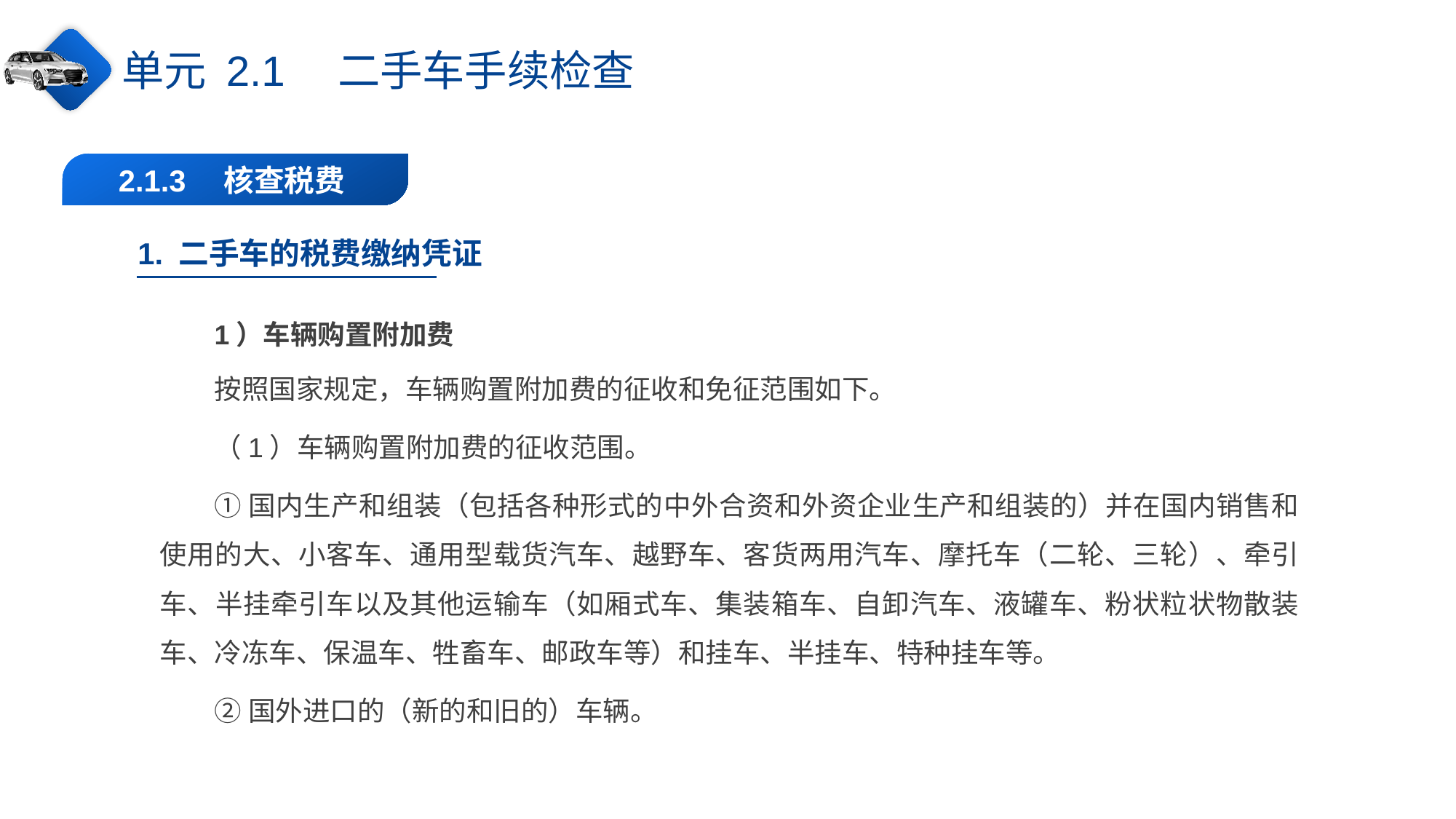

单元 2.1　二手车手续检查
2.1.3　核查税费
1. 二手车的税费缴纳凭证
1）车辆购置附加费
按照国家规定，车辆购置附加费的征收和免征范围如下。
（1）车辆购置附加费的征收范围。
①国内生产和组装（包括各种形式的中外合资和外资企业生产和组装的）并在国内销售和使用的大、小客车、通用型载货汽车、越野车、客货两用汽车、摩托车（二轮、三轮）、牵引车、半挂牵引车以及其他运输车（如厢式车、集装箱车、自卸汽车、液罐车、粉状粒状物散装车、冷冻车、保温车、牲畜车、邮政车等）和挂车、半挂车、特种挂车等。
②国外进口的（新的和旧的）车辆。